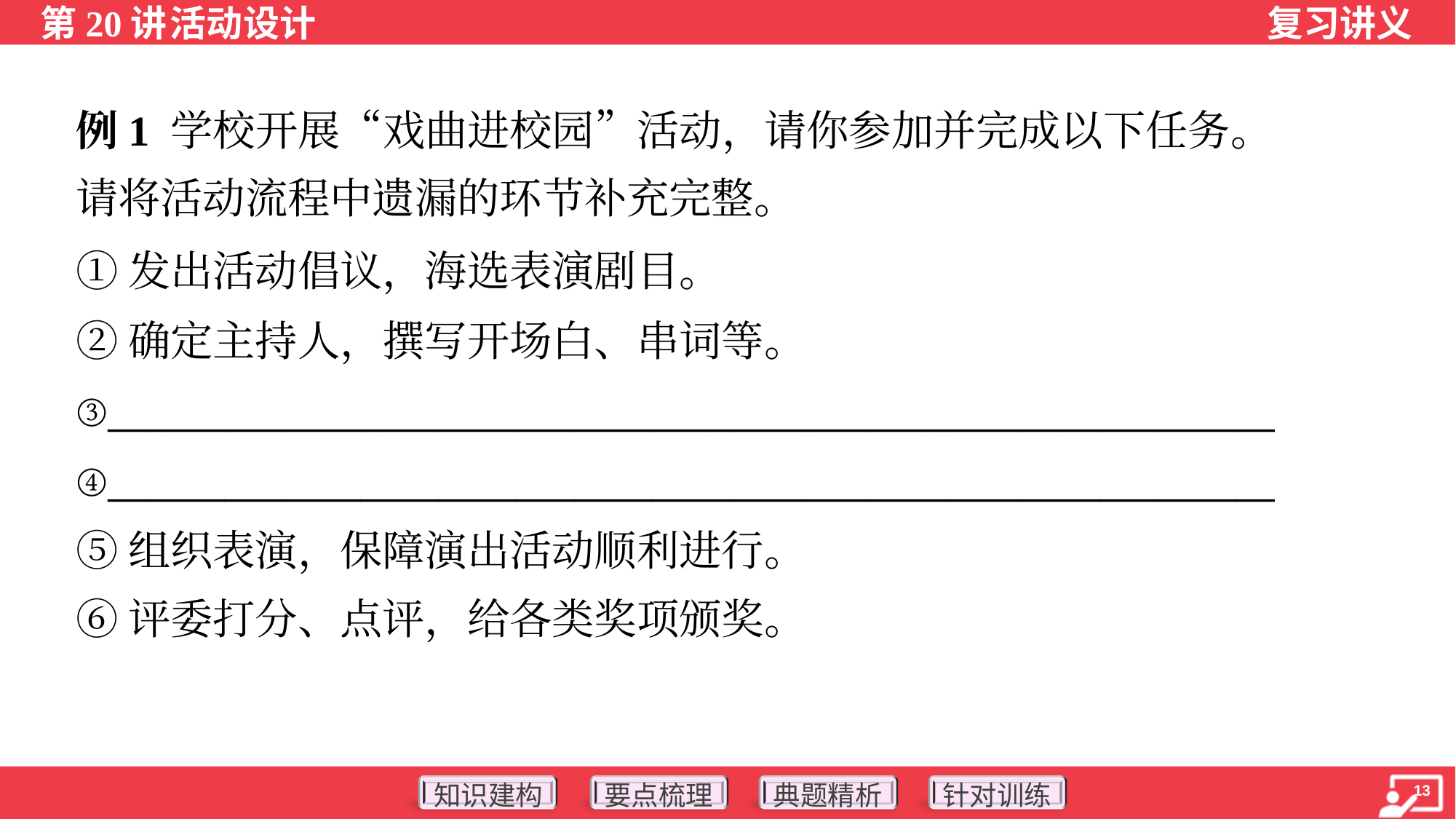

例1 学校开展“戏曲进校园”活动，请你参加并完成以下任务。
请将活动流程中遗漏的环节补充完整。
①发出活动倡议，海选表演剧目。
②确定主持人，撰写开场白、串词等。
③____________________________________________________________
④____________________________________________________________
⑤组织表演，保障演出活动顺利进行。
⑥评委打分、点评，给各类奖项颁奖。